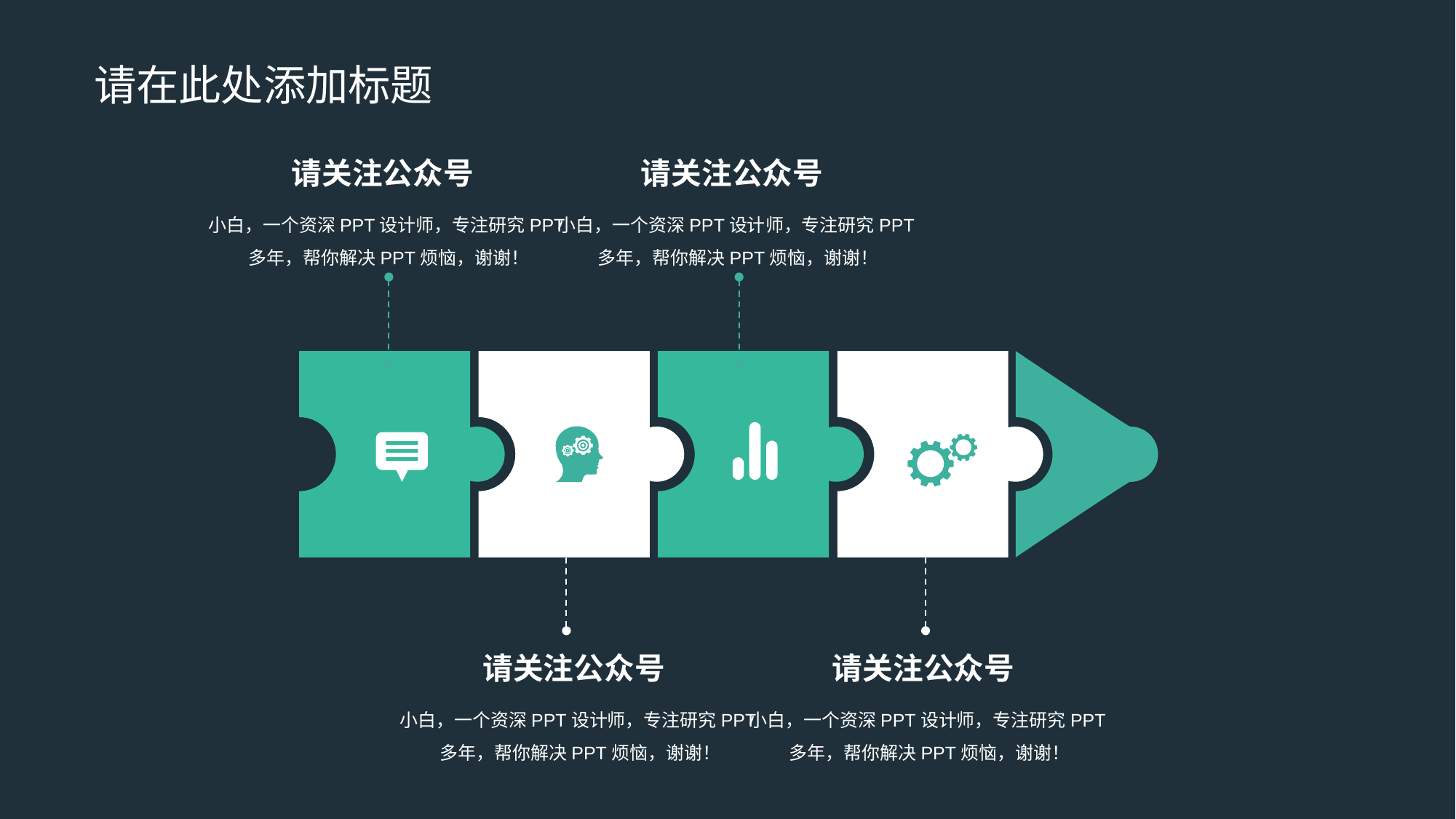

请在此处添加标题
请关注公众号
小白，一个资深PPT设计师，专注研究PPT多年，帮你解决PPT烦恼，谢谢！
请关注公众号
小白，一个资深PPT设计师，专注研究PPT多年，帮你解决PPT烦恼，谢谢！

请关注公众号
小白，一个资深PPT设计师，专注研究PPT多年，帮你解决PPT烦恼，谢谢！
请关注公众号
小白，一个资深PPT设计师，专注研究PPT多年，帮你解决PPT烦恼，谢谢！